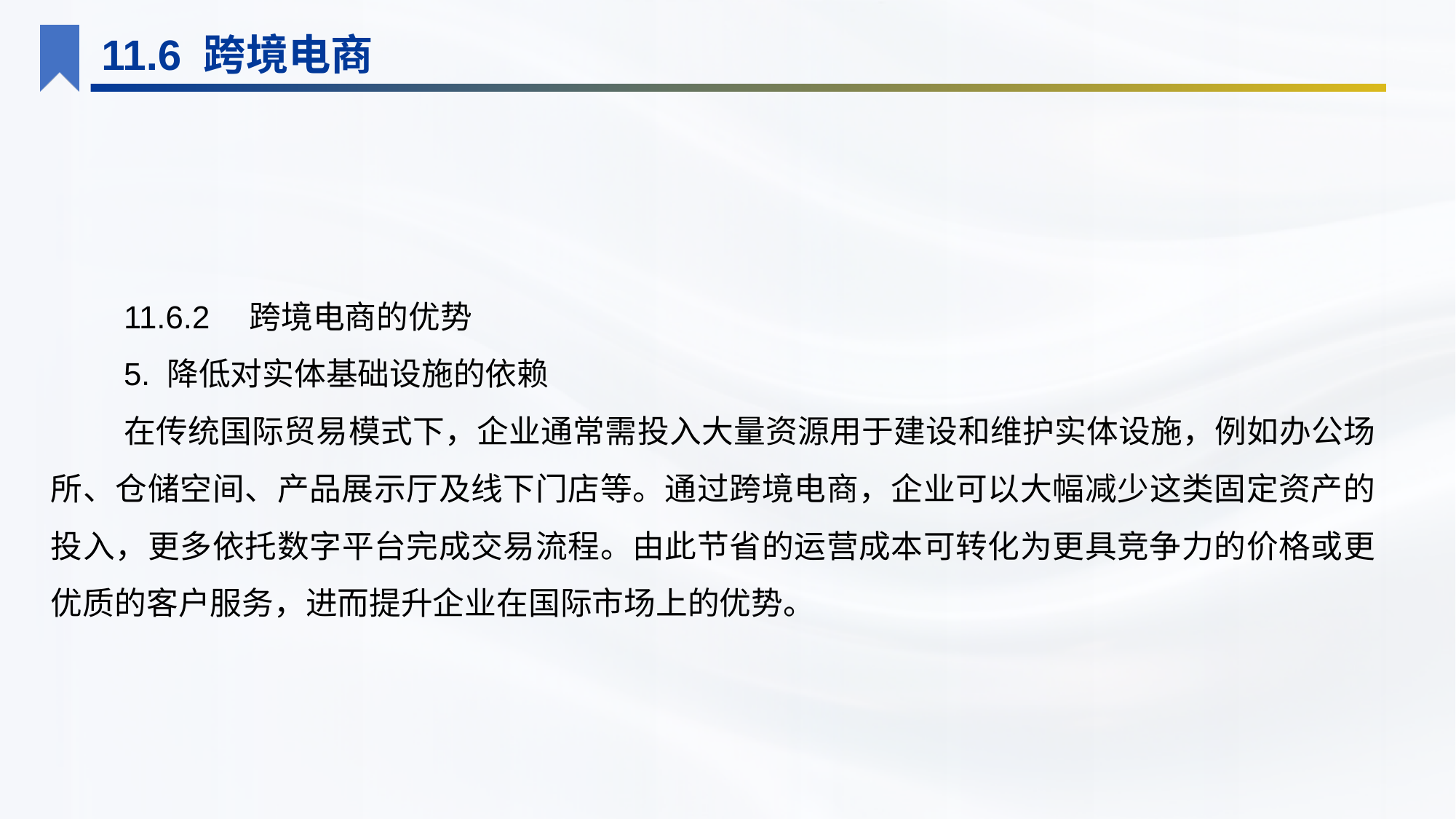

11.6 跨境电商
11.6.2　跨境电商的优势
5. 降低对实体基础设施的依赖
在传统国际贸易模式下，企业通常需投入大量资源用于建设和维护实体设施，例如办公场所、仓储空间、产品展示厅及线下门店等。通过跨境电商，企业可以大幅减少这类固定资产的投入，更多依托数字平台完成交易流程。由此节省的运营成本可转化为更具竞争力的价格或更优质的客户服务，进而提升企业在国际市场上的优势。